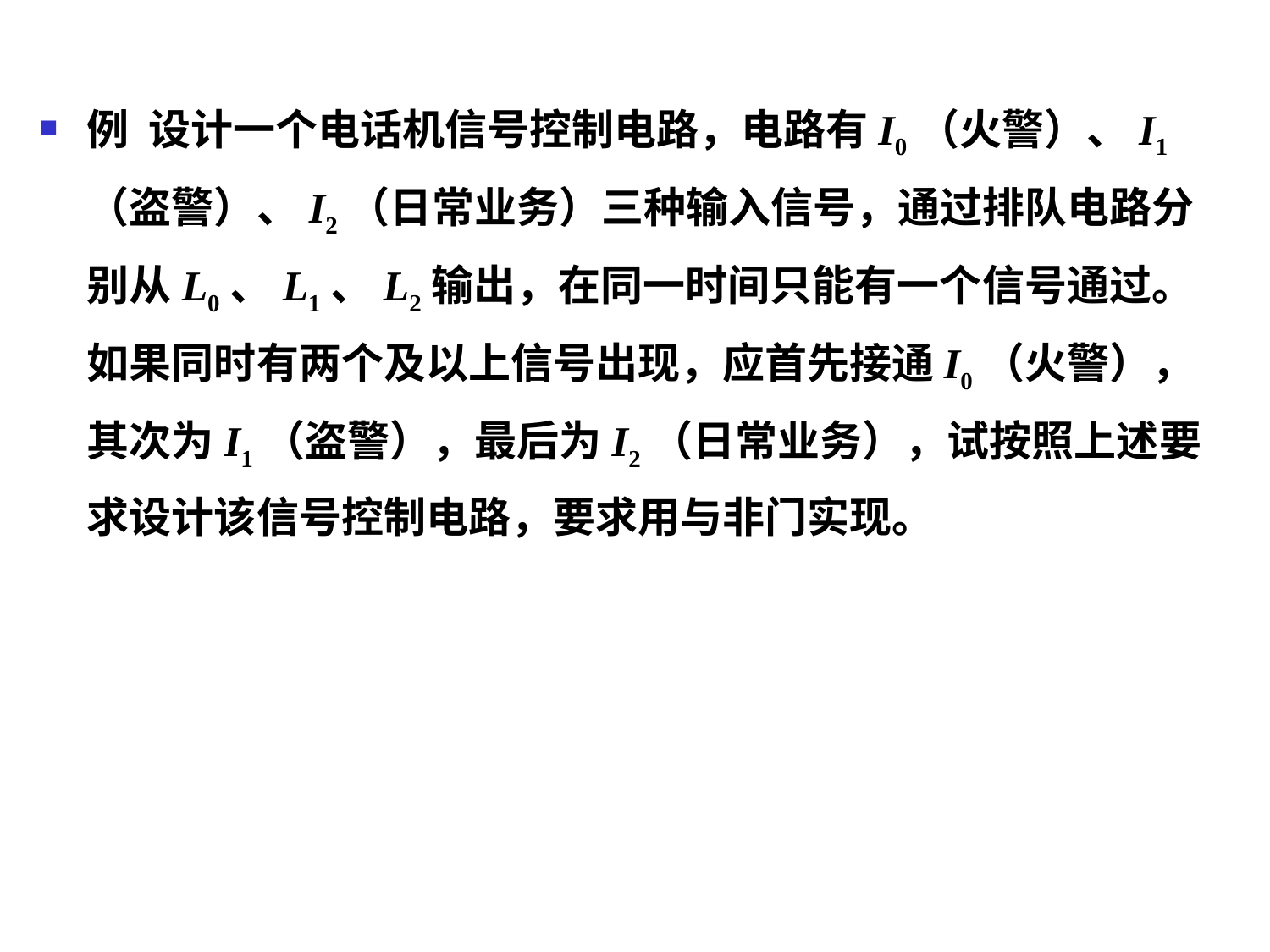

例  设计一个电话机信号控制电路，电路有I0（火警）、I1（盗警）、I2（日常业务）三种输入信号，通过排队电路分别从L0、L1、L2输出，在同一时间只能有一个信号通过。如果同时有两个及以上信号出现，应首先接通I0（火警），其次为I1（盗警），最后为I2（日常业务），试按照上述要求设计该信号控制电路，要求用与非门实现。